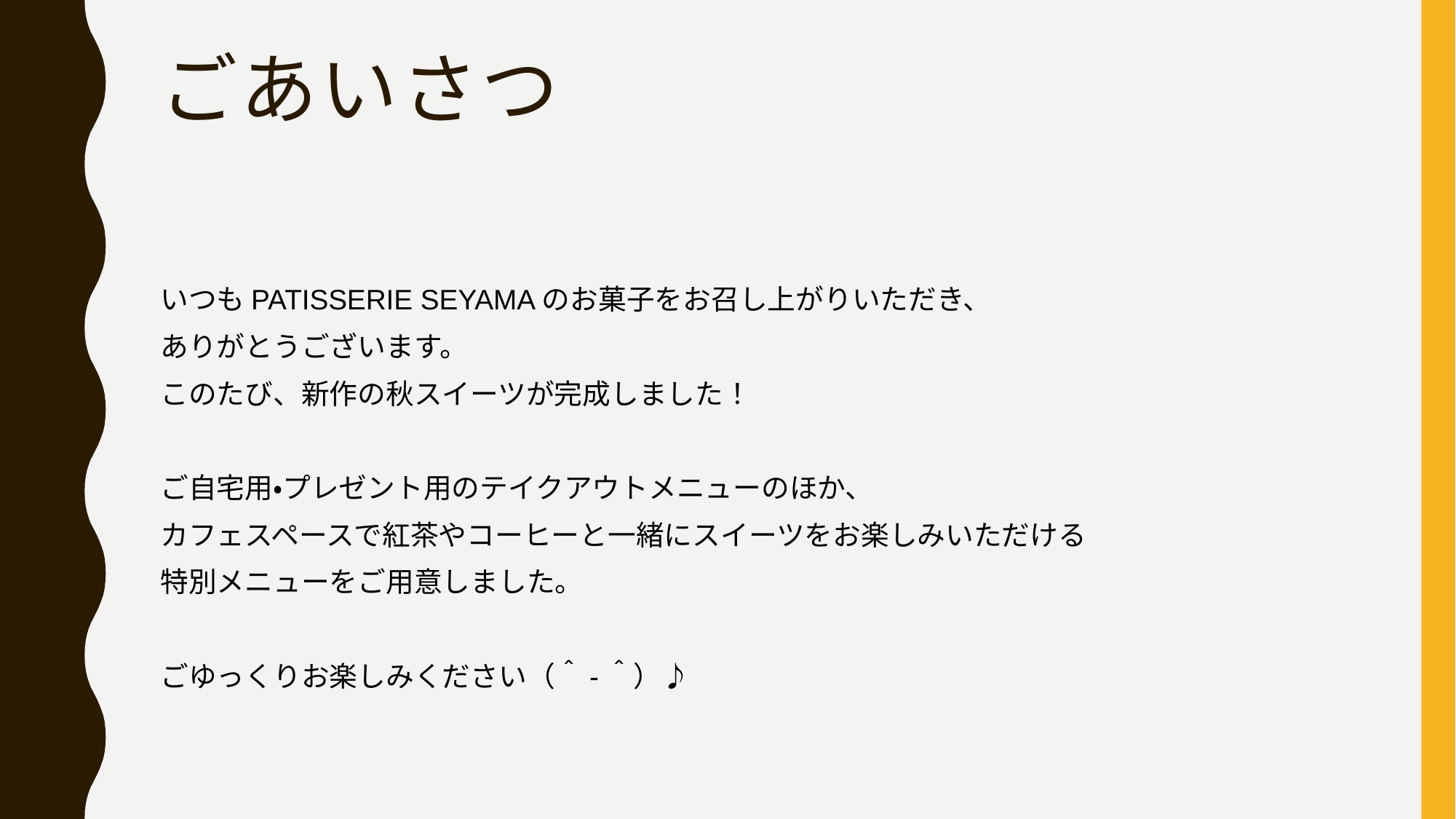

# ごあいさつ
いつもPATISSERIE SEYAMAのお菓子をお召し上がりいただき、
ありがとうございます。
このたび、新作の秋スイーツが完成しました！

ご自宅用・プレゼント用のテイクアウトメニューのほか、
カフェスペースで紅茶やコーヒーと一緒にスイーツをお楽しみいただける
特別メニューをご用意しました。

ごゆっくりお楽しみください（＾-＾）♪